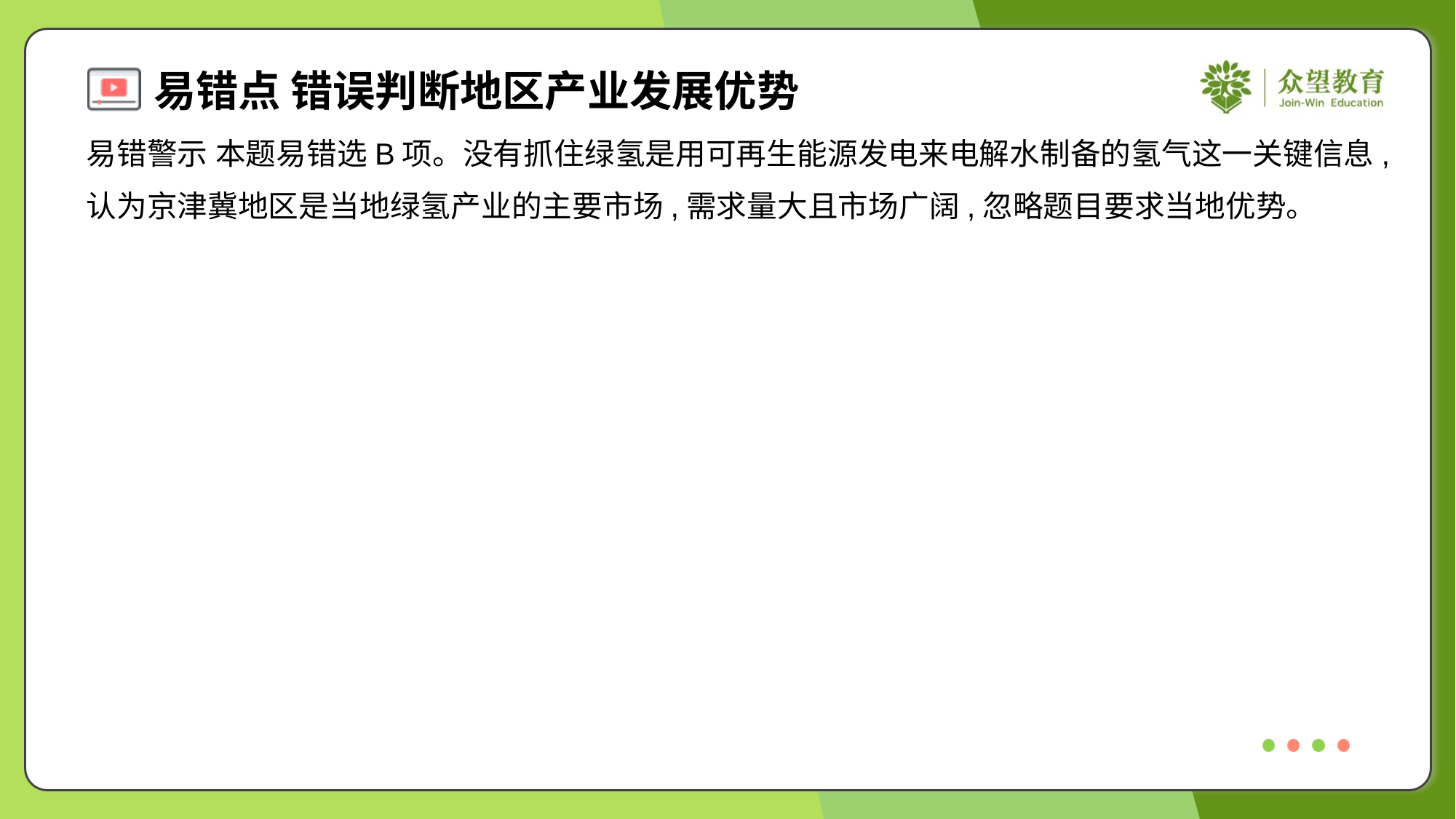

易错警示 本题易错选B项。没有抓住绿氢是用可再生能源发电来电解水制备的氢气这一关键信息,
认为京津冀地区是当地绿氢产业的主要市场,需求量大且市场广阔,忽略题目要求当地优势。